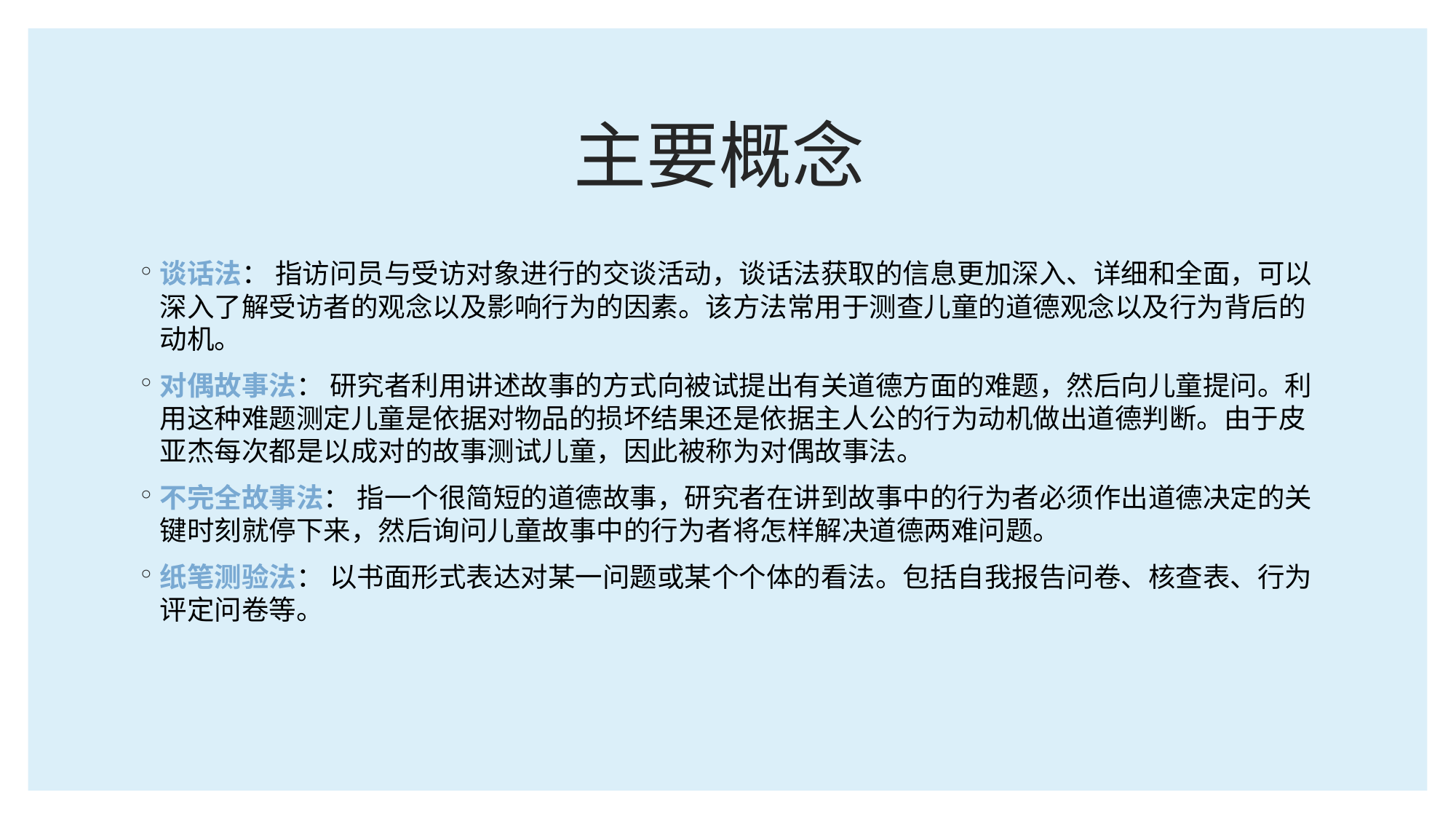

# 主要概念
谈话法： 指访问员与受访对象进行的交谈活动，谈话法获取的信息更加深入、详细和全面，可以深入了解受访者的观念以及影响行为的因素。该方法常用于测查儿童的道德观念以及行为背后的动机。
对偶故事法： 研究者利用讲述故事的方式向被试提出有关道德方面的难题，然后向儿童提问。利用这种难题测定儿童是依据对物品的损坏结果还是依据主人公的行为动机做出道德判断。由于皮亚杰每次都是以成对的故事测试儿童，因此被称为对偶故事法。
不完全故事法： 指一个很简短的道德故事，研究者在讲到故事中的行为者必须作出道德决定的关键时刻就停下来，然后询问儿童故事中的行为者将怎样解决道德两难问题。
纸笔测验法： 以书面形式表达对某一问题或某个个体的看法。包括自我报告问卷、核查表、行为评定问卷等。